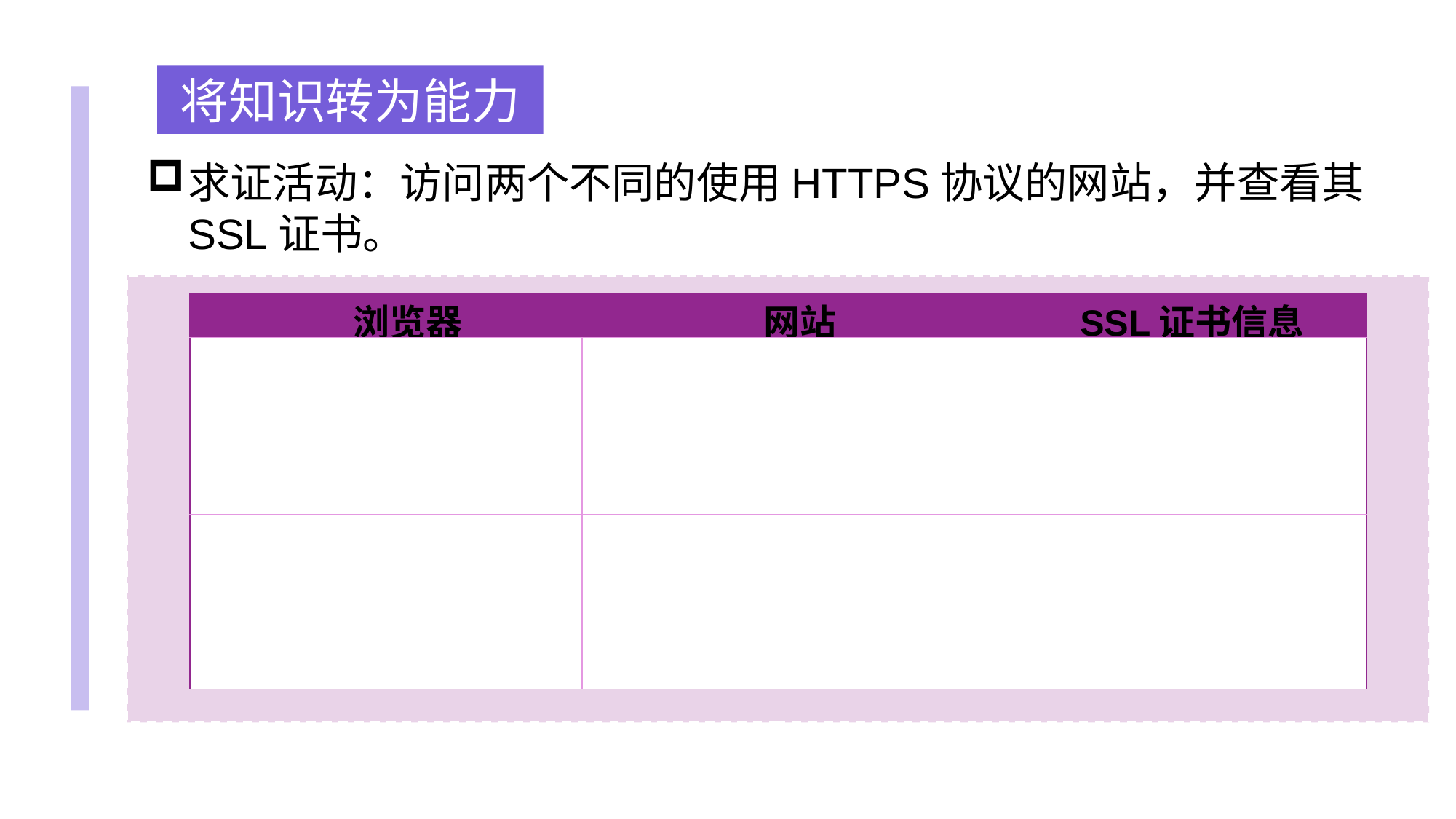

将知识转为能力

求证活动：访问两个不同的使用HTTPS协议的网站，并查看其SSL证书。

| 浏览器 | 网站 | SSL证书信息 |
| --- | --- | --- |
|  |  |  |
|  |  |  |